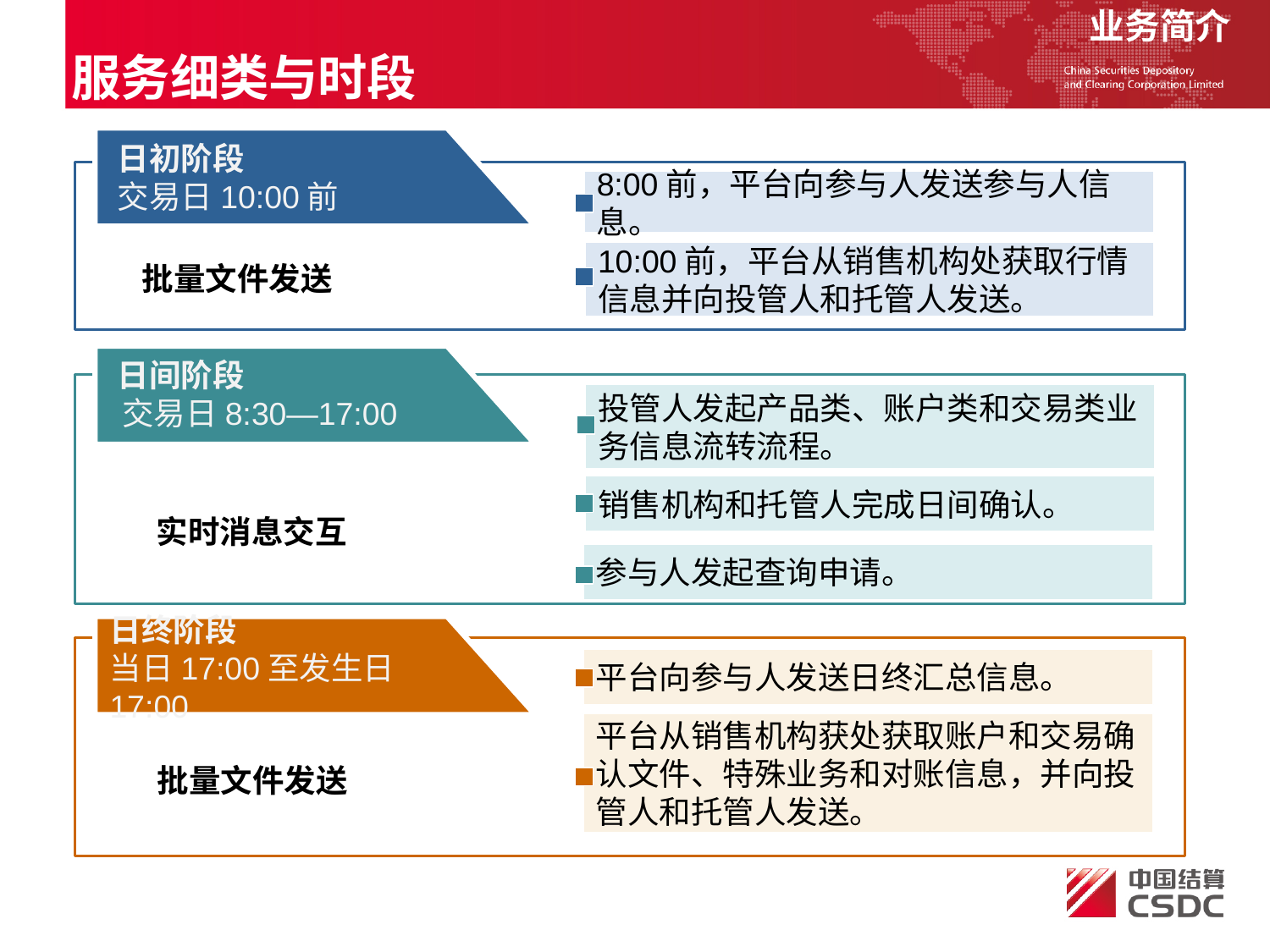

业务简介
服务细类与时段
日初阶段
交易日10:00前

8:00前，平台向参与人发送参与人信息。

10:00前，平台从销售机构处获取行情信息并向投管人和托管人发送。
批量文件发送

日间阶段
交易日8:30—17:00

投管人发起产品类、账户类和交易类业务信息流转流程。

销售机构和托管人完成日间确认。

实时消息交互
参与人发起查询申请。

日终阶段
当日17:00至发生日17:00

平台向参与人发送日终汇总信息。

平台从销售机构获处获取账户和交易确认文件、特殊业务和对账信息，并向投管人和托管人发送。
批量文件发送